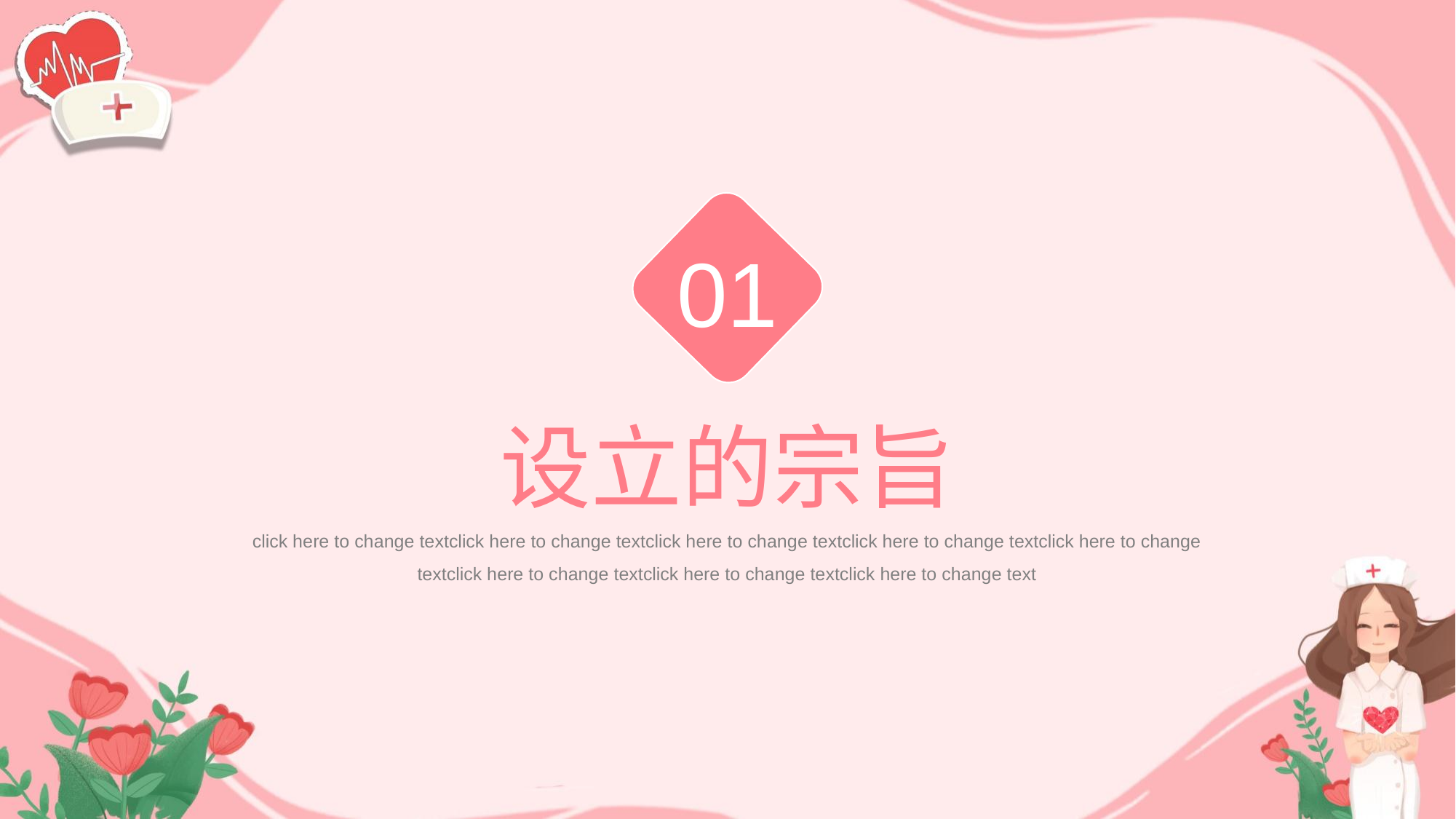

01
设立的宗旨
click here to change textclick here to change textclick here to change textclick here to change textclick here to change textclick here to change textclick here to change textclick here to change text